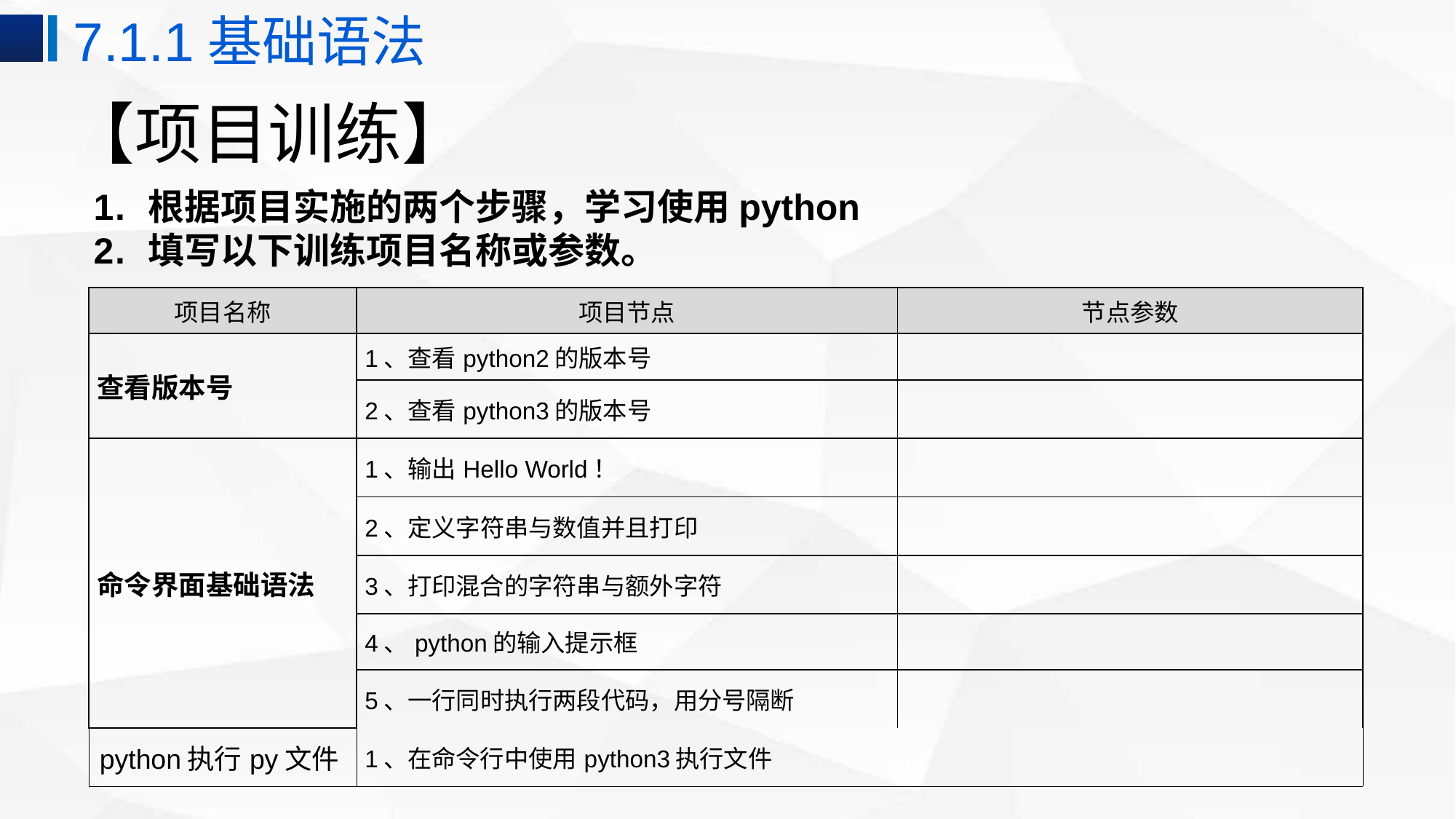

7.1.1基础语法

# 【项目训练】
根据项目实施的两个步骤，学习使用python
填写以下训练项目名称或参数。
| 项目名称 | 项目节点 | 节点参数 |
| --- | --- | --- |
| 查看版本号 | 1、查看python2的版本号 |  |
|  | 2、查看python3的版本号 |  |
| 命令界面基础语法 | 1、输出Hello World！ |  |
|  | 2、定义字符串与数值并且打印 |  |
|  | 3、打印混合的字符串与额外字符 |  |
|  | 4、python的输入提示框 |  |
|  | 5、一行同时执行两段代码，用分号隔断 |  |
| python执行py文件 | 1、在命令行中使用python3执行文件 |  |